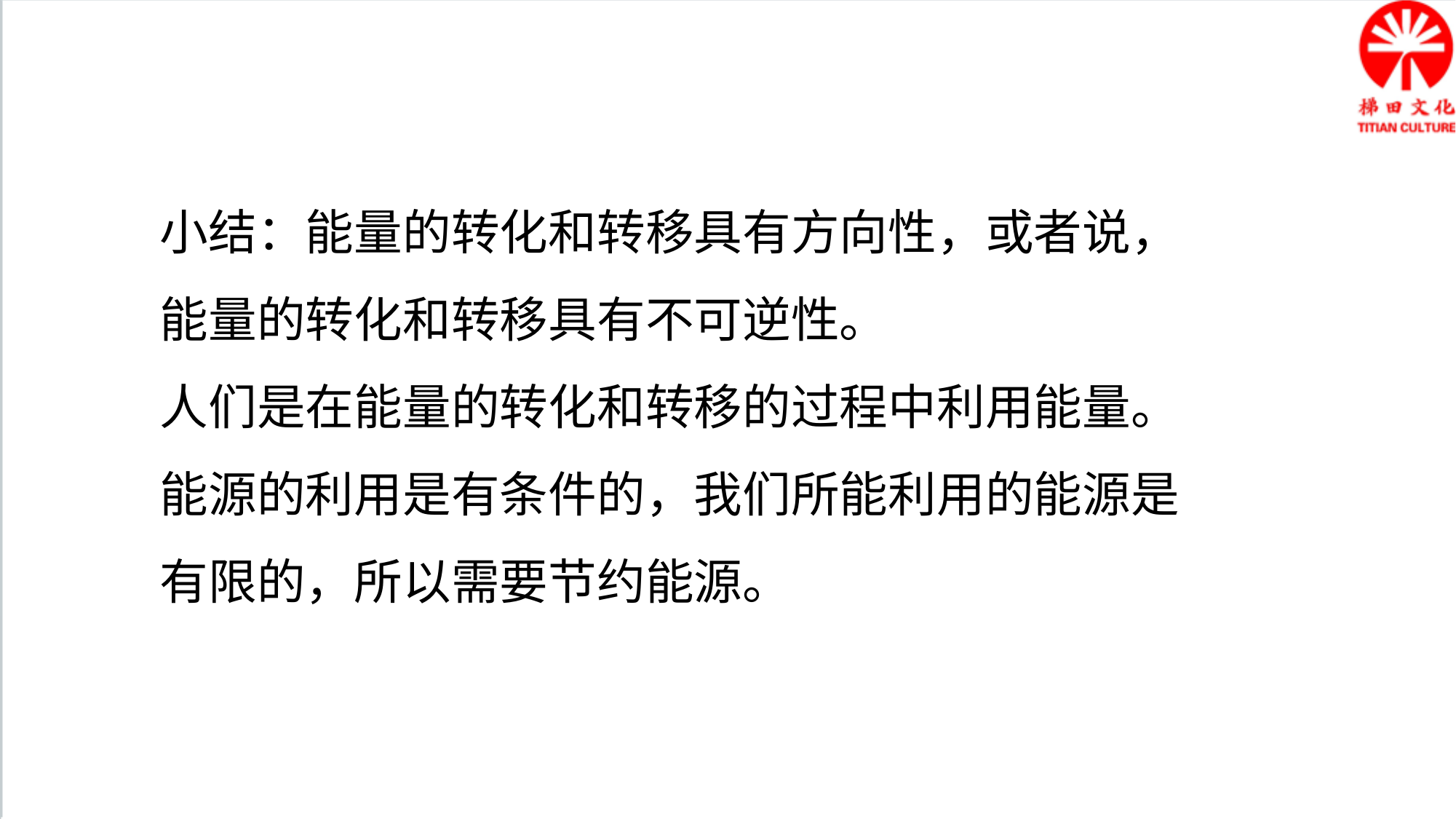

小结：能量的转化和转移具有方向性，或者说，能量的转化和转移具有不可逆性。
人们是在能量的转化和转移的过程中利用能量。能源的利用是有条件的，我们所能利用的能源是有限的，所以需要节约能源。